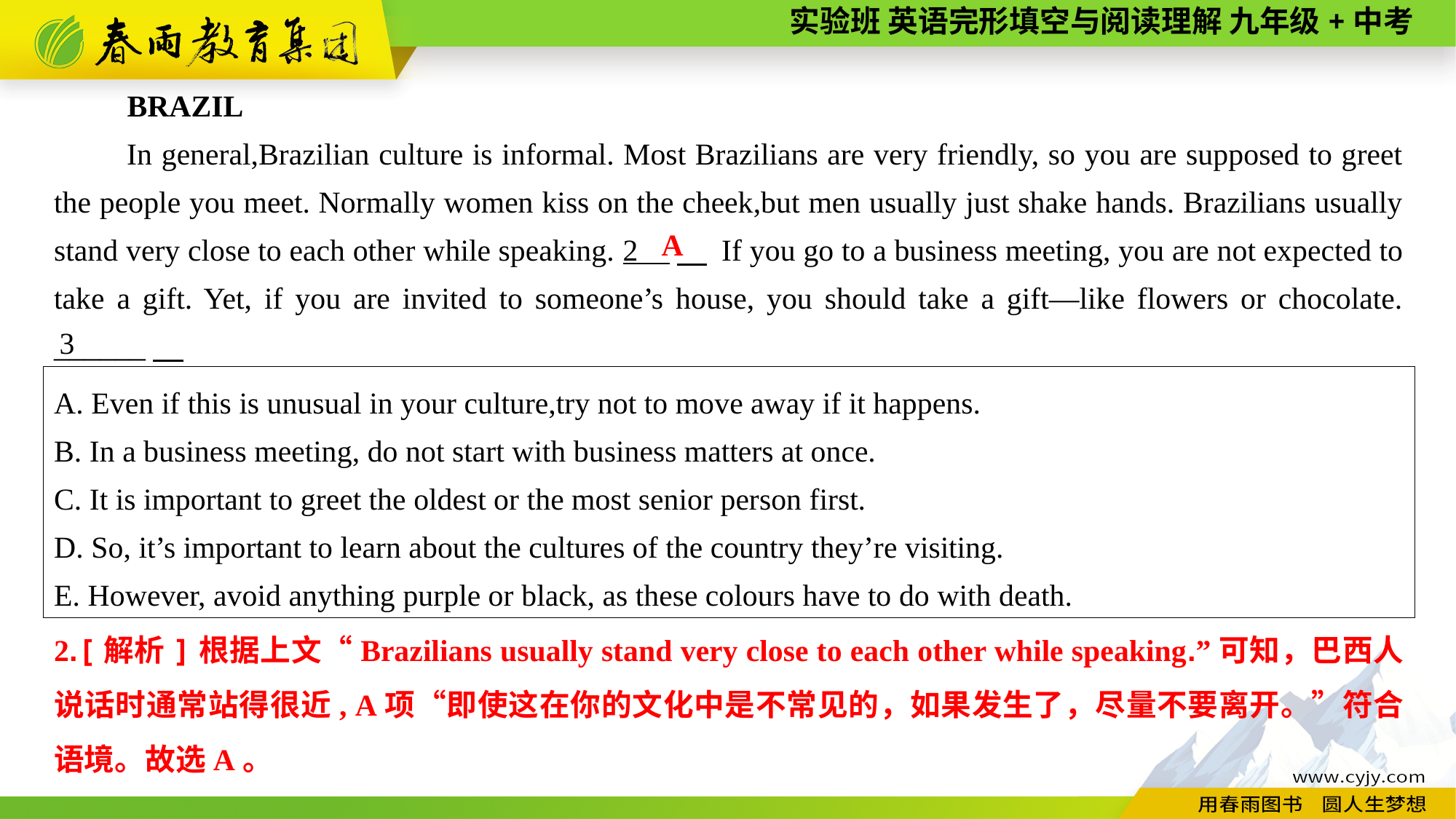

BRAZIL
In general,Brazilian culture is informal. Most Brazilians are very friendly, so you are supposed to greet the people you meet. Normally women kiss on the cheek,but men usually just shake hands. Brazilians usually stand very close to each other while speaking. 2    　 If you go to a business meeting, you are not expected to take a gift. Yet, if you are invited to someone’s house, you should take a gift—like flowers or chocolate. ______
A
3
A. Even if this is unusual in your culture,try not to move away if it happens.
B. In a business meeting, do not start with business matters at once.
C. It is important to greet the oldest or the most senior person first.
D. So, it’s important to learn about the cultures of the country they’re visiting.
E. However, avoid anything purple or black, as these colours have to do with death.
2.[解析]根据上文“Brazilians usually stand very close to each other while speaking.”可知，巴西人说话时通常站得很近, A项“即使这在你的文化中是不常见的，如果发生了，尽量不要离开。”符合语境。故选A。